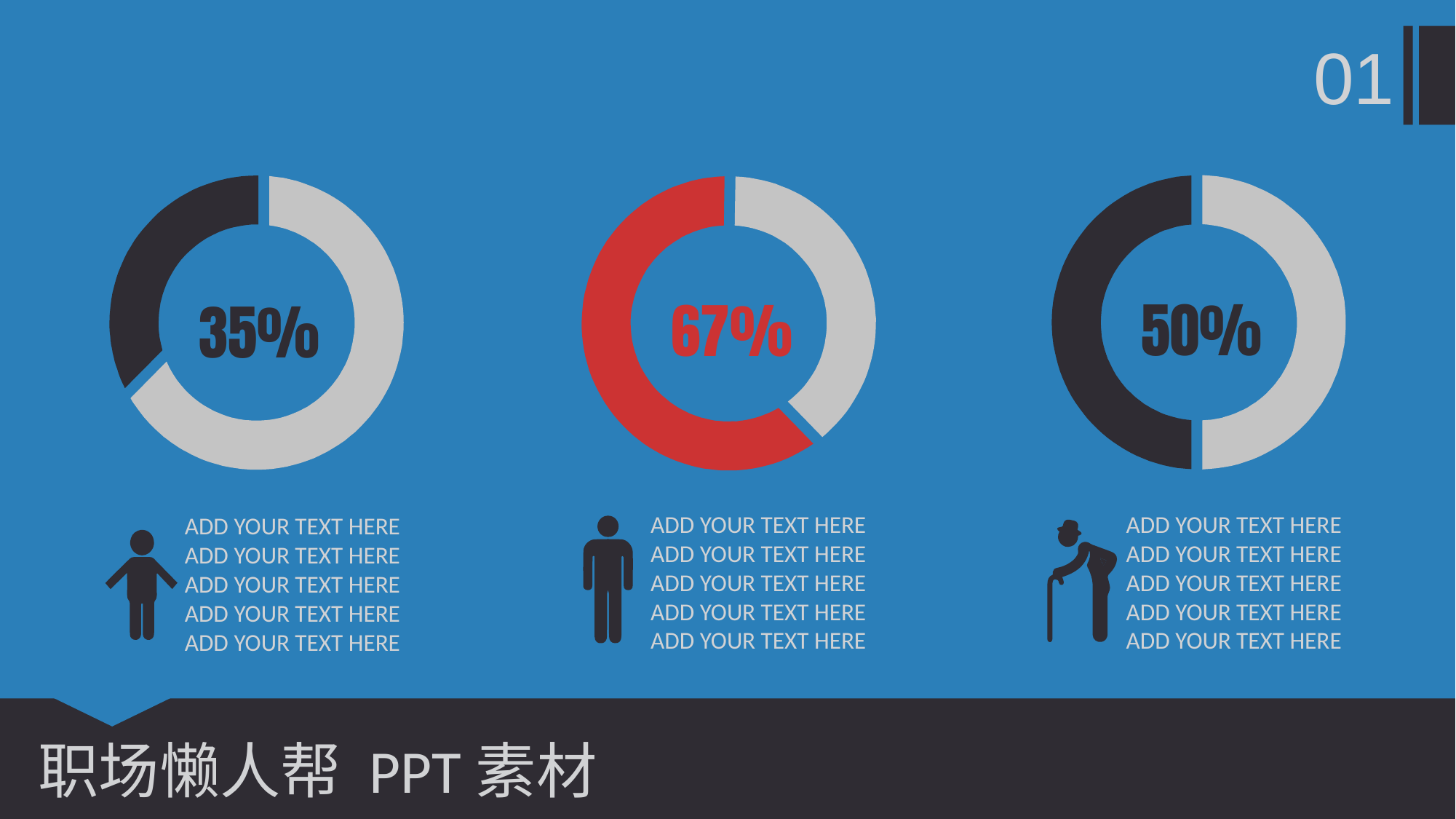

01

50%
67%
35%
ADD YOUR TEXT HERE
ADD YOUR TEXT HERE
ADD YOUR TEXT HERE
ADD YOUR TEXT HERE
ADD YOUR TEXT HERE

ADD YOUR TEXT HERE
ADD YOUR TEXT HERE
ADD YOUR TEXT HERE
ADD YOUR TEXT HERE
ADD YOUR TEXT HERE

ADD YOUR TEXT HERE
ADD YOUR TEXT HERE
ADD YOUR TEXT HERE
ADD YOUR TEXT HERE
ADD YOUR TEXT HERE

职场懒人帮 PPT素材